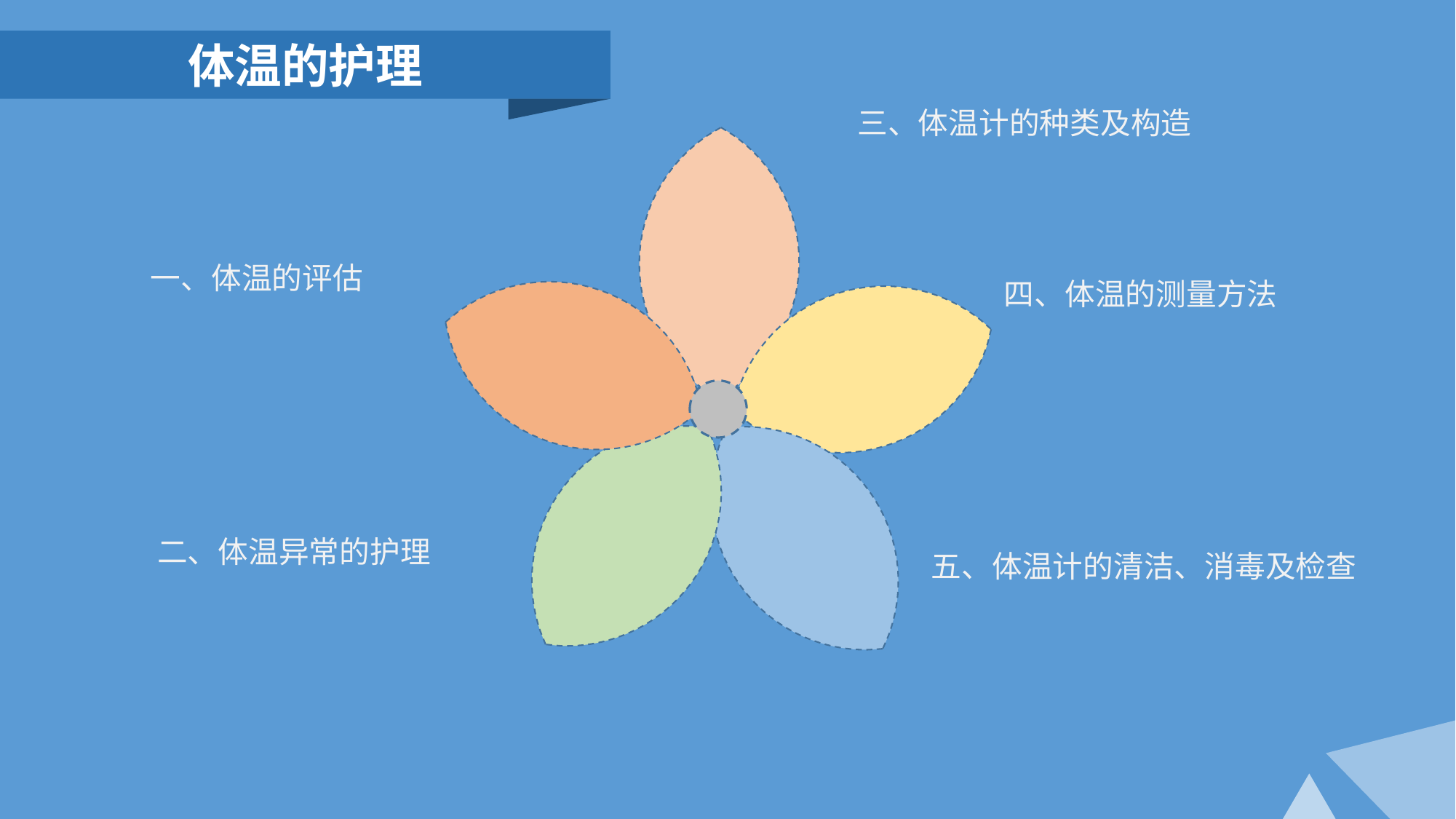

体温的护理
三、体温计的种类及构造

一、体温的评估
四、体温的测量方法

二、体温异常的护理
五、体温计的清洁、消毒及检查